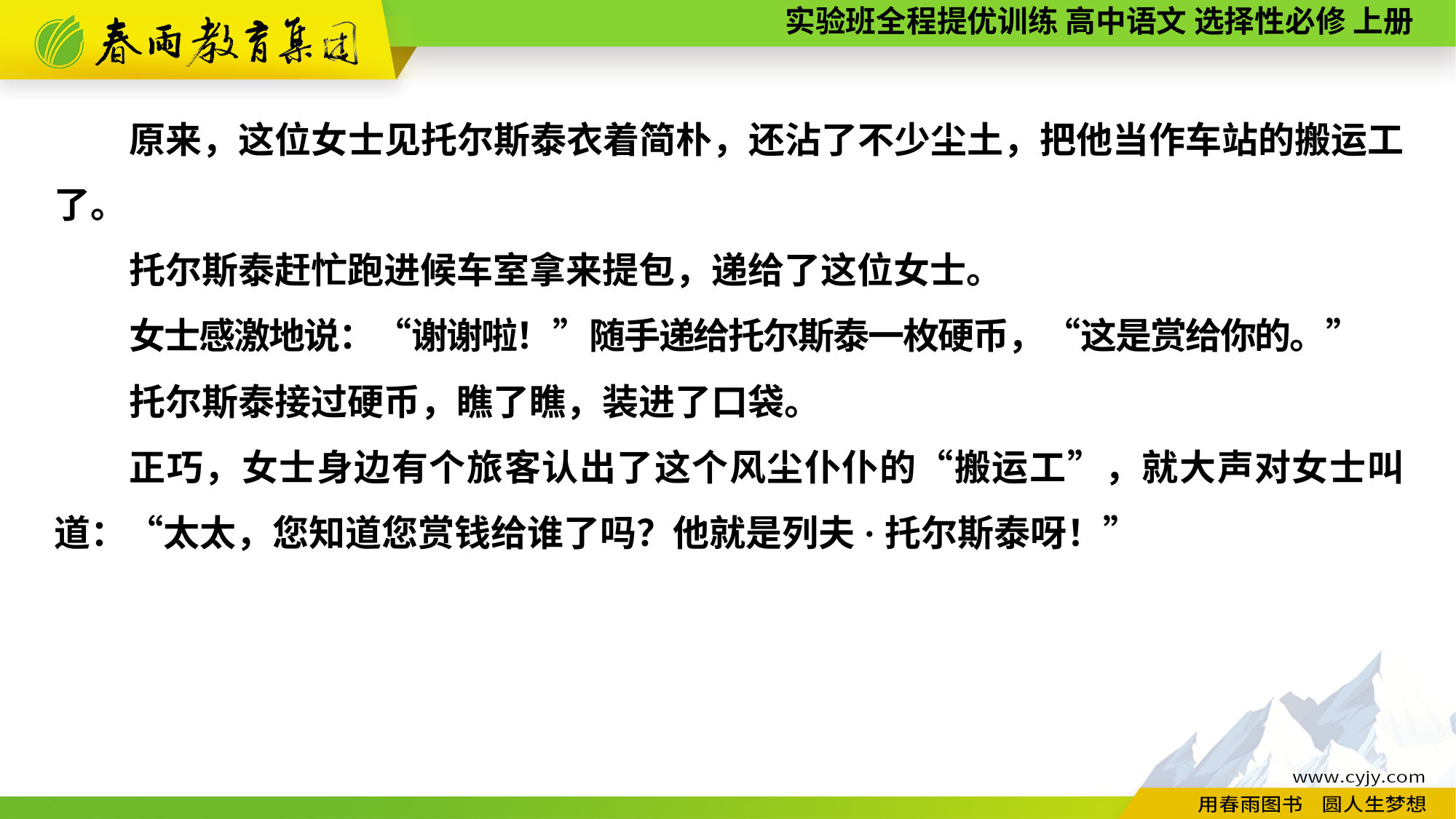

原来，这位女士见托尔斯泰衣着简朴，还沾了不少尘土，把他当作车站的搬运工了。
托尔斯泰赶忙跑进候车室拿来提包，递给了这位女士。
女士感激地说：“谢谢啦！”随手递给托尔斯泰一枚硬币，“这是赏给你的。”
托尔斯泰接过硬币，瞧了瞧，装进了口袋。
正巧，女士身边有个旅客认出了这个风尘仆仆的“搬运工”，就大声对女士叫道：“太太，您知道您赏钱给谁了吗？他就是列夫·托尔斯泰呀！”